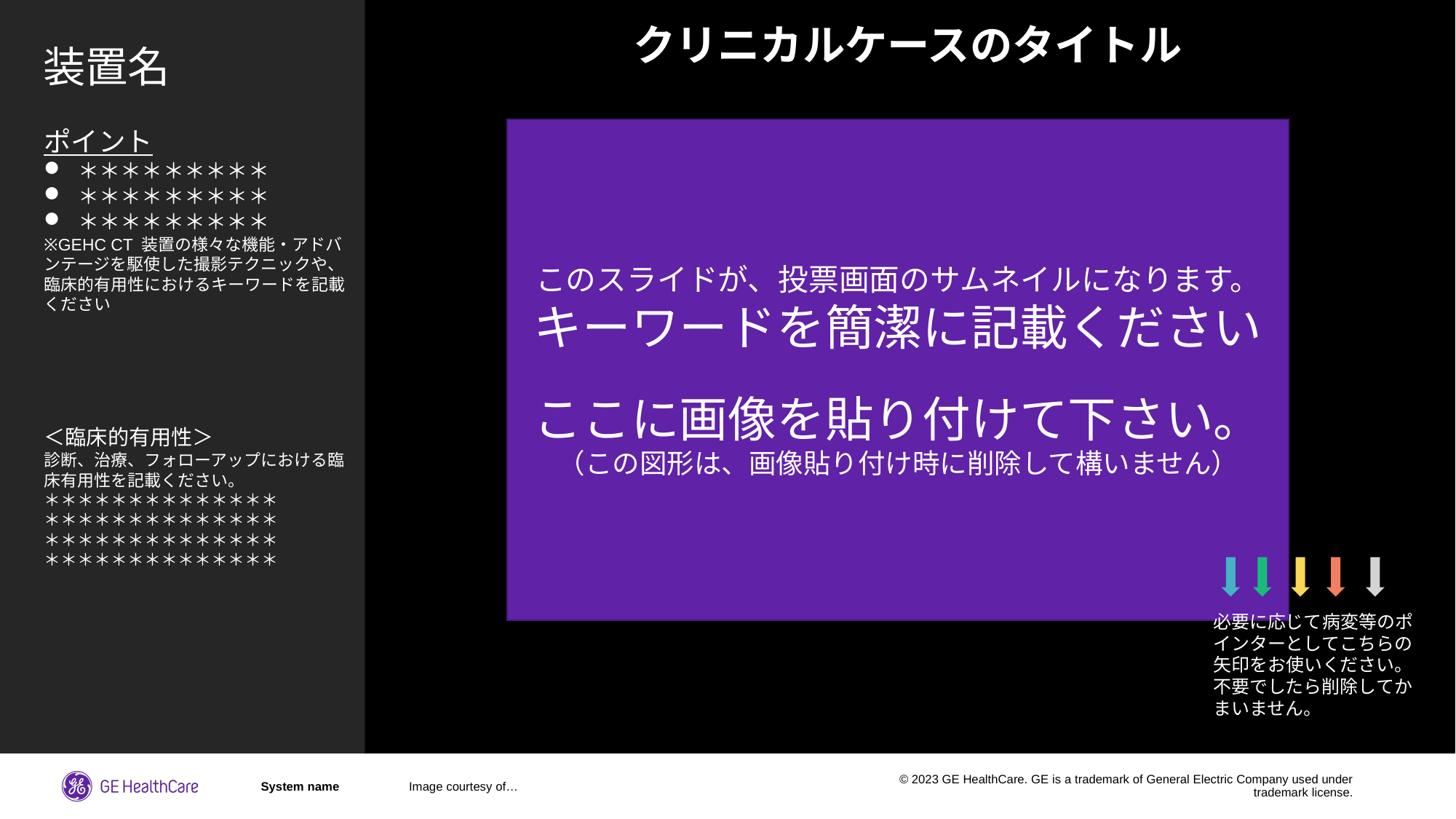

クリニカルケースのタイトル
装置名
このスライドが、投票画面のサムネイルになります。
キーワードを簡潔に記載ください

ここに画像を貼り付けて下さい。
（この図形は、画像貼り付け時に削除して構いません）
ポイント
＊＊＊＊＊＊＊＊＊
＊＊＊＊＊＊＊＊＊
＊＊＊＊＊＊＊＊＊
※GEHC CT 装置の様々な機能・アドバンテージを駆使した撮影テクニックや、臨床的有用性におけるキーワードを記載ください

＜臨床的有用性＞
診断、治療、フォローアップにおける臨床有用性を記載ください。
＊＊＊＊＊＊＊＊＊＊＊＊＊＊
＊＊＊＊＊＊＊＊＊＊＊＊＊＊
＊＊＊＊＊＊＊＊＊＊＊＊＊＊
＊＊＊＊＊＊＊＊＊＊＊＊＊＊

必要に応じて病変等のポインターとしてこちらの矢印をお使いください。
不要でしたら削除してかまいません。
System name
Image courtesy of…